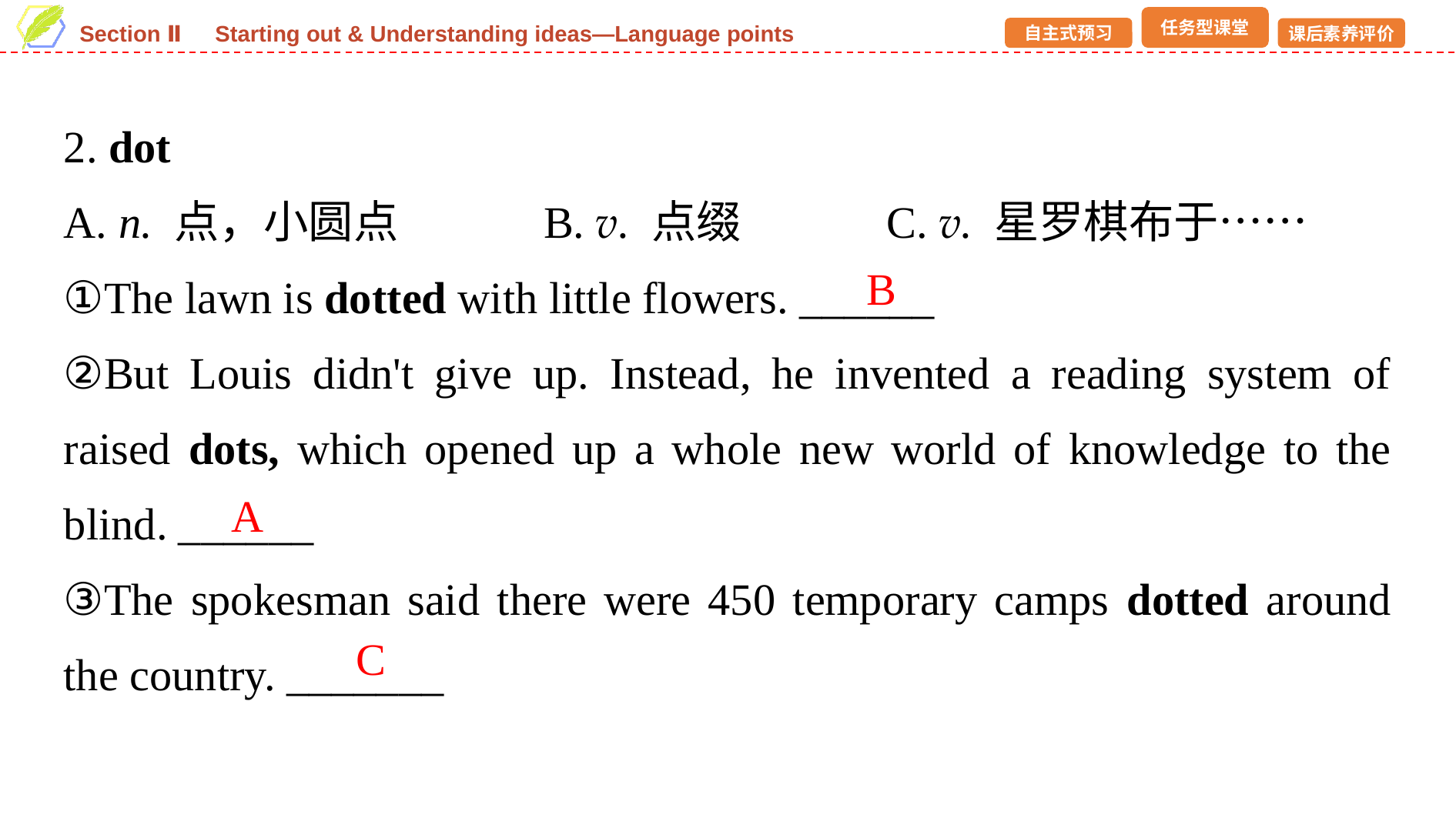

2. dot
A. n. 点，小圆点　　　B. v. 点缀　　　C. v. 星罗棋布于……
①The lawn is dotted with little flowers. ______
②But Louis didn't give up. Instead, he invented a reading system of raised dots, which opened up a whole new world of knowledge to the blind. ______
③The spokesman said there were 450 temporary camps dotted around the country. _______
B
A
C